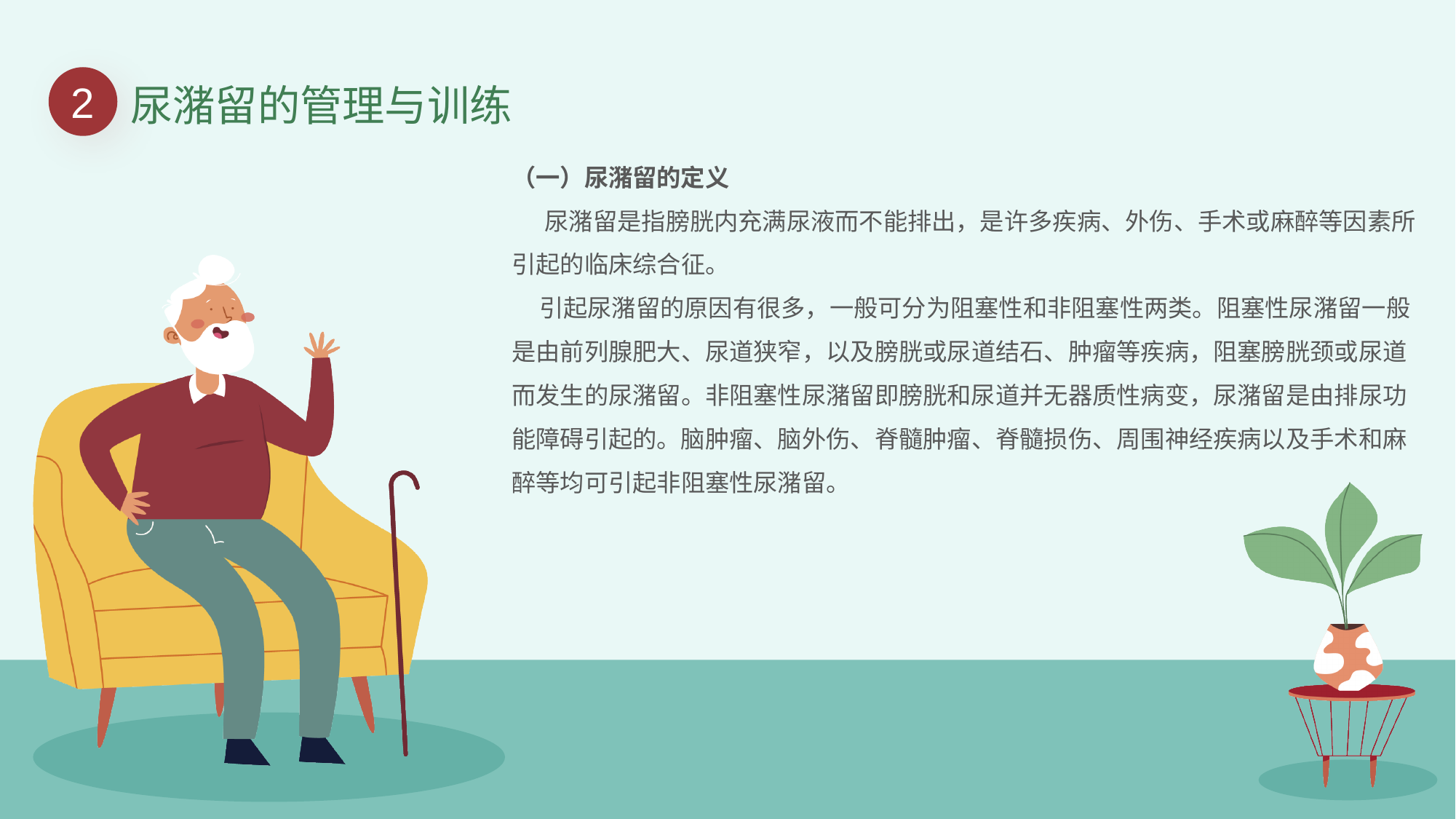

2
尿潴留的管理与训练
（一）尿潴留的定义
     尿潴留是指膀胱内充满尿液而不能排出，是许多疾病、外伤、手术或麻醉等因素所引起的临床综合征。
    引起尿潴留的原因有很多，一般可分为阻塞性和非阻塞性两类。阻塞性尿潴留一般是由前列腺肥大、尿道狭窄，以及膀胱或尿道结石、肿瘤等疾病，阻塞膀胱颈或尿道而发生的尿潴留。非阻塞性尿潴留即膀胱和尿道并无器质性病变，尿潴留是由排尿功能障碍引起的。脑肿瘤、脑外伤、脊髓肿瘤、脊髓损伤、周围神经疾病以及手术和麻醉等均可引起非阻塞性尿潴留。